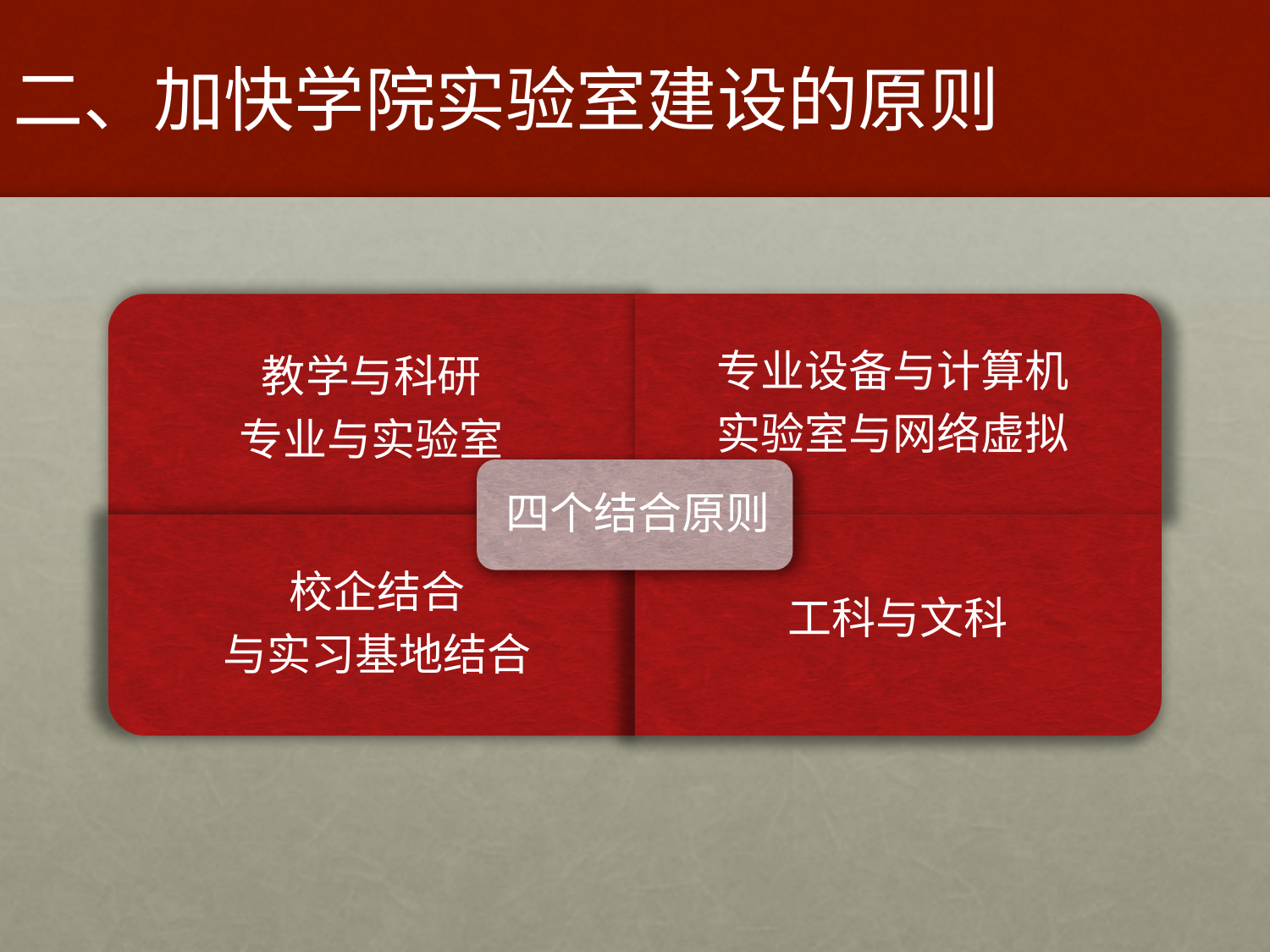

# 二、加快学院实验室建设的原则
教学与科研
专业与实验室
专业设备与计算机
实验室与网络虚拟
校企结合
与实习基地结合
工科与文科
四个结合原则